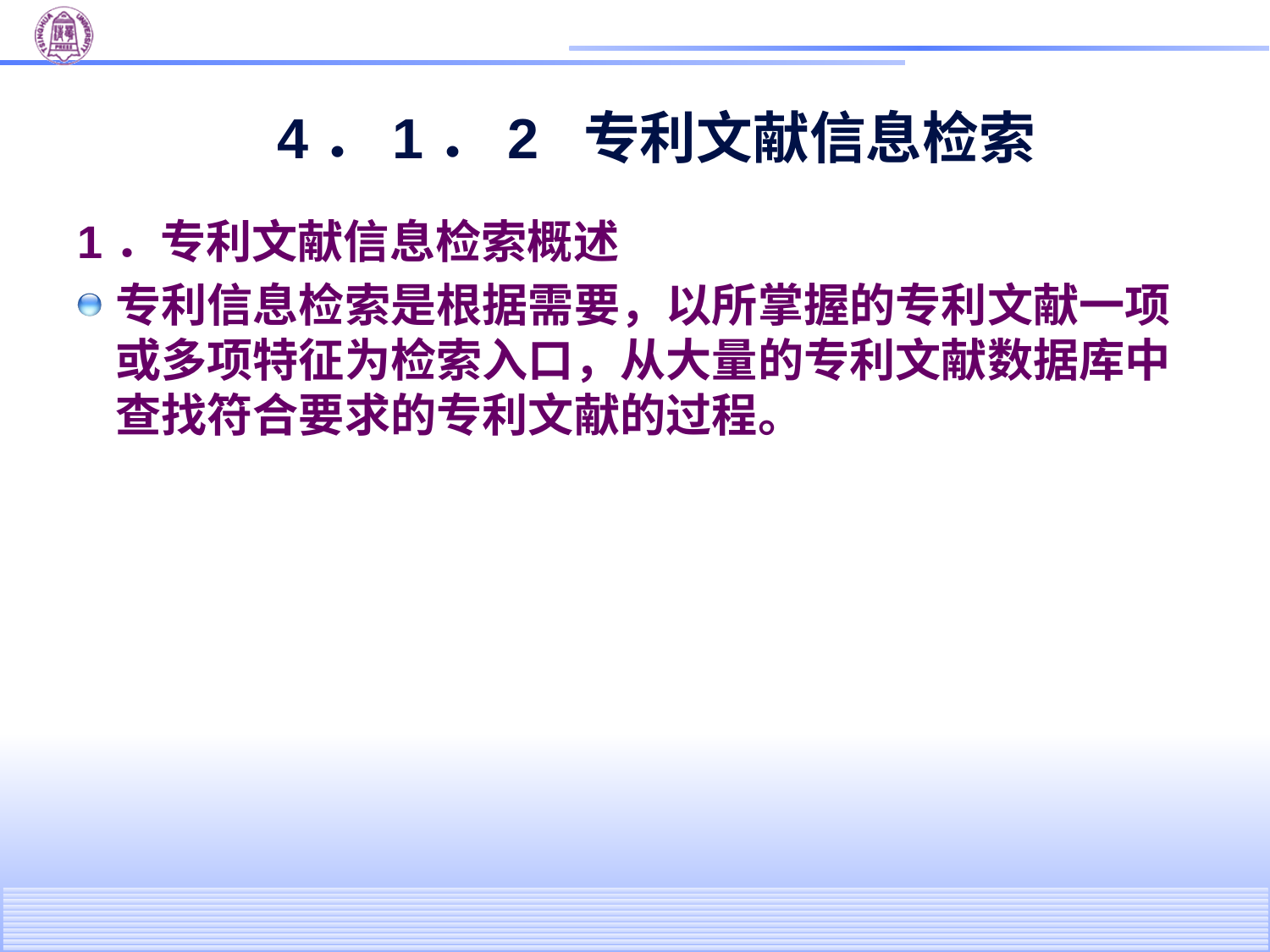

# 4．1．2  专利文献信息检索
1．专利文献信息检索概述
专利信息检索是根据需要，以所掌握的专利文献一项或多项特征为检索入口，从大量的专利文献数据库中查找符合要求的专利文献的过程。